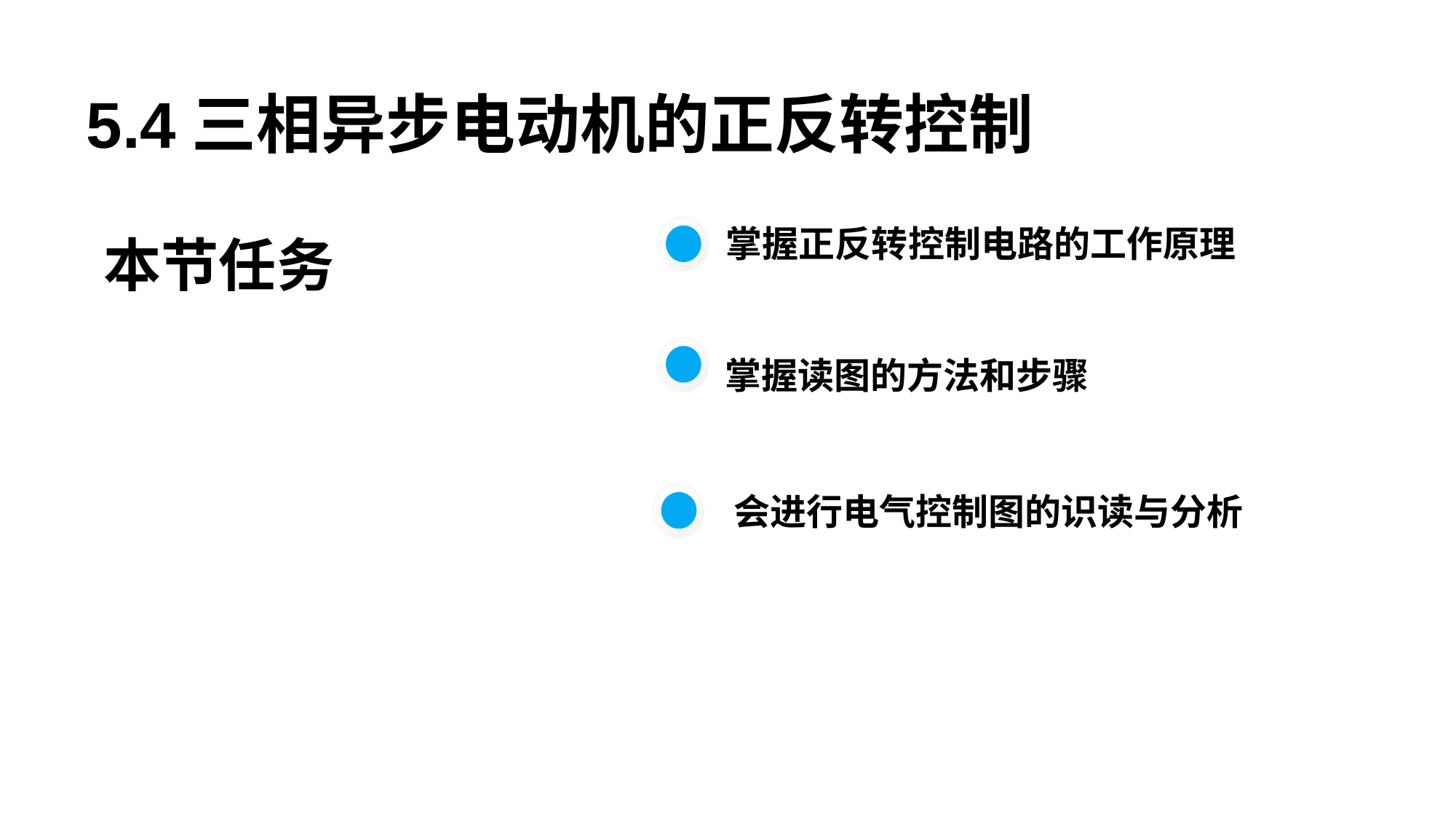

5.4三相异步电动机的正反转控制
掌握正反转控制电路的工作原理

本节任务

掌握读图的方法和步骤

会进行电气控制图的识读与分析